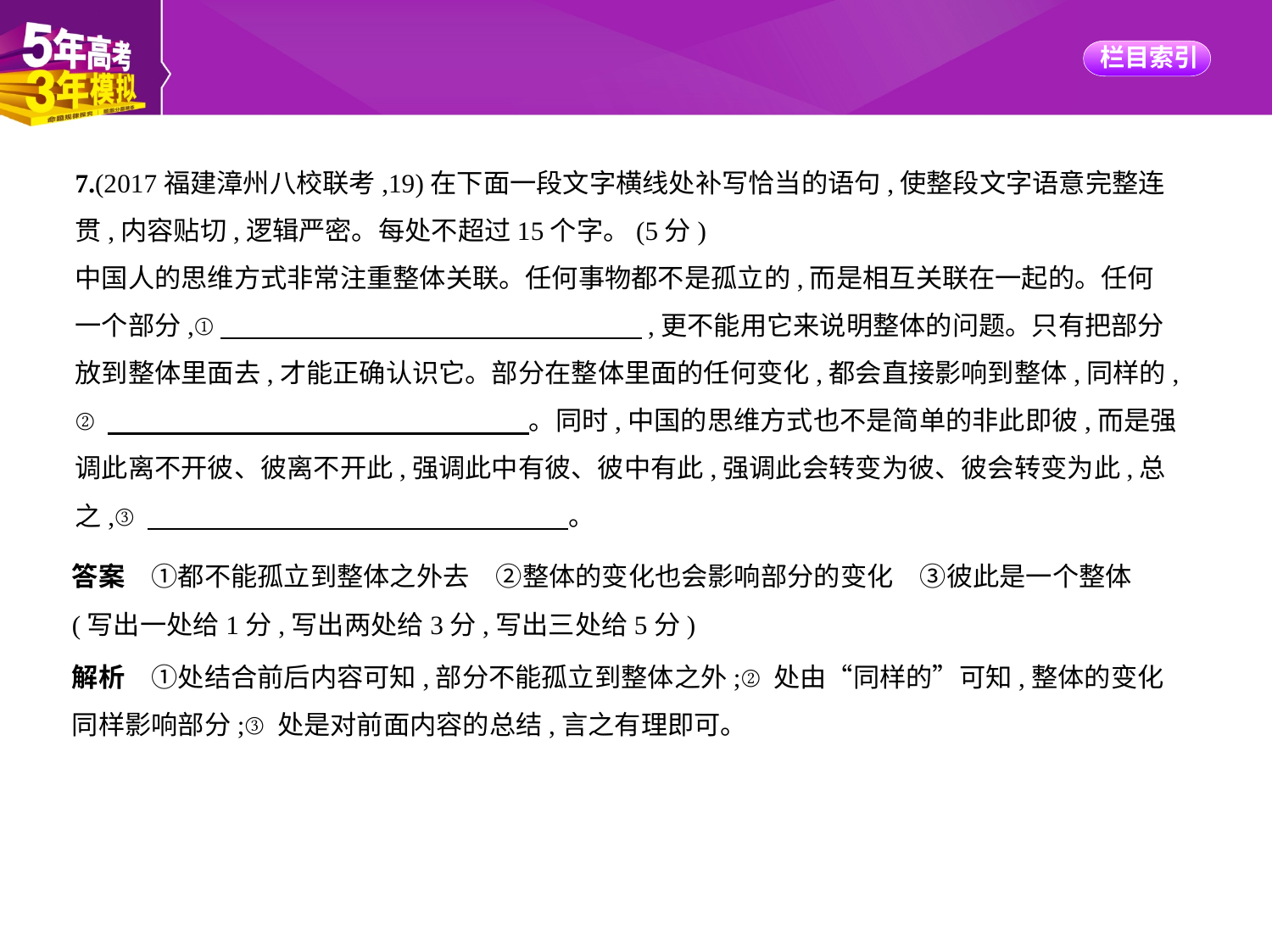

7.(2017福建漳州八校联考,19)在下面一段文字横线处补写恰当的语句,使整段文字语意完整连
贯,内容贴切,逻辑严密。每处不超过15个字。(5分)
中国人的思维方式非常注重整体关联。任何事物都不是孤立的,而是相互关联在一起的。任何
一个部分,①　　　　　　　　　　　　　　　    ,更不能用它来说明整体的问题。只有把部分
放到整体里面去,才能正确认识它。部分在整体里面的任何变化,都会直接影响到整体,同样的,
②　　　　　　　　　　　　　　　    。同时,中国的思维方式也不是简单的非此即彼,而是强
调此离不开彼、彼离不开此,强调此中有彼、彼中有此,强调此会转变为彼、彼会转变为此,总
之,③　　　　　　　　　　　　　　　    。
答案　①都不能孤立到整体之外去　②整体的变化也会影响部分的变化　③彼此是一个整体
(写出一处给1分,写出两处给3分,写出三处给5分)
解析　①处结合前后内容可知,部分不能孤立到整体之外;②处由“同样的”可知,整体的变化
同样影响部分;③处是对前面内容的总结,言之有理即可。